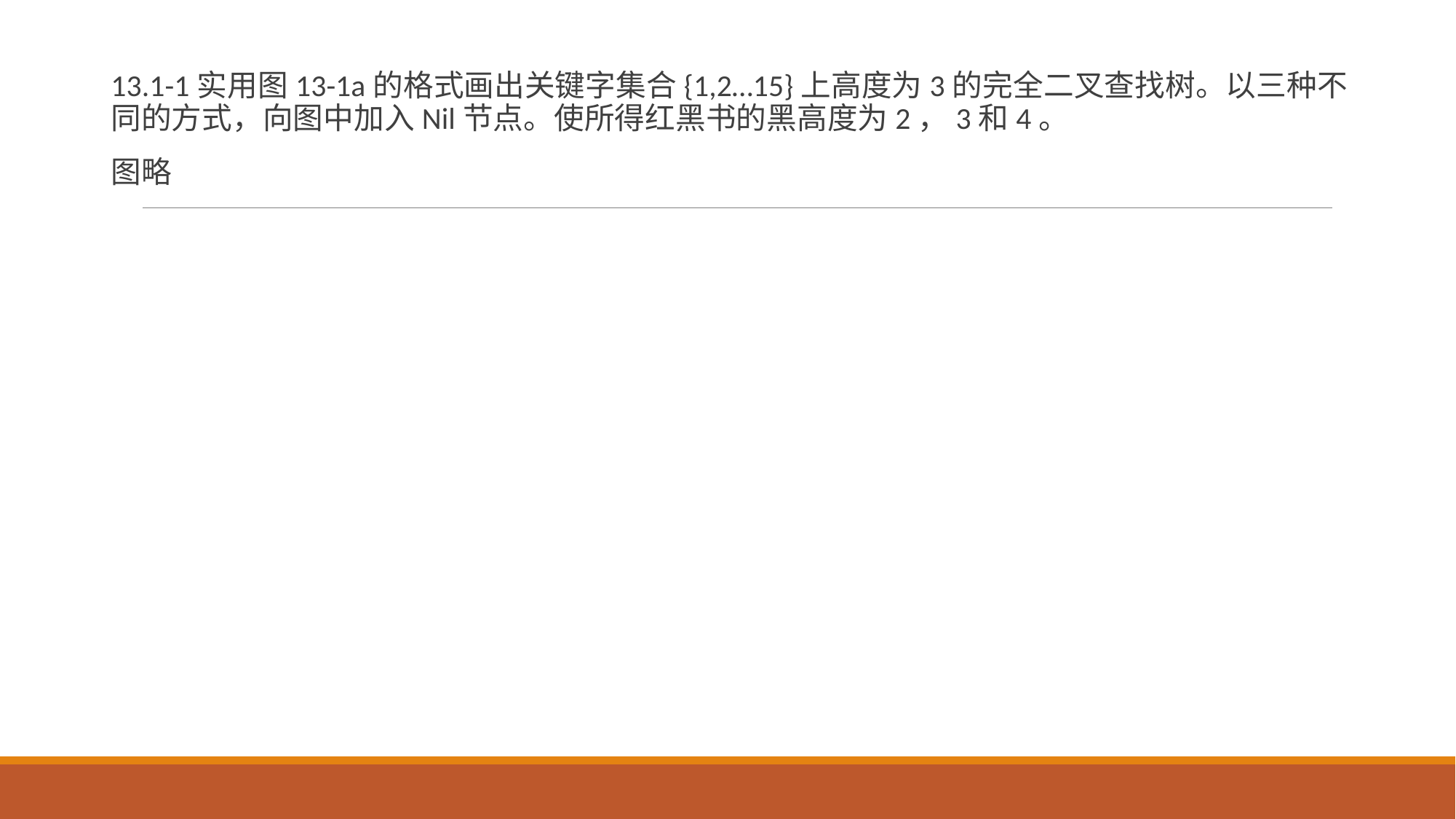

13.1-1实用图13-1a的格式画出关键字集合{1,2…15}上高度为3的完全二叉查找树。以三种不同的方式，向图中加入Nil节点。使所得红黑书的黑高度为2，3和4。
图略